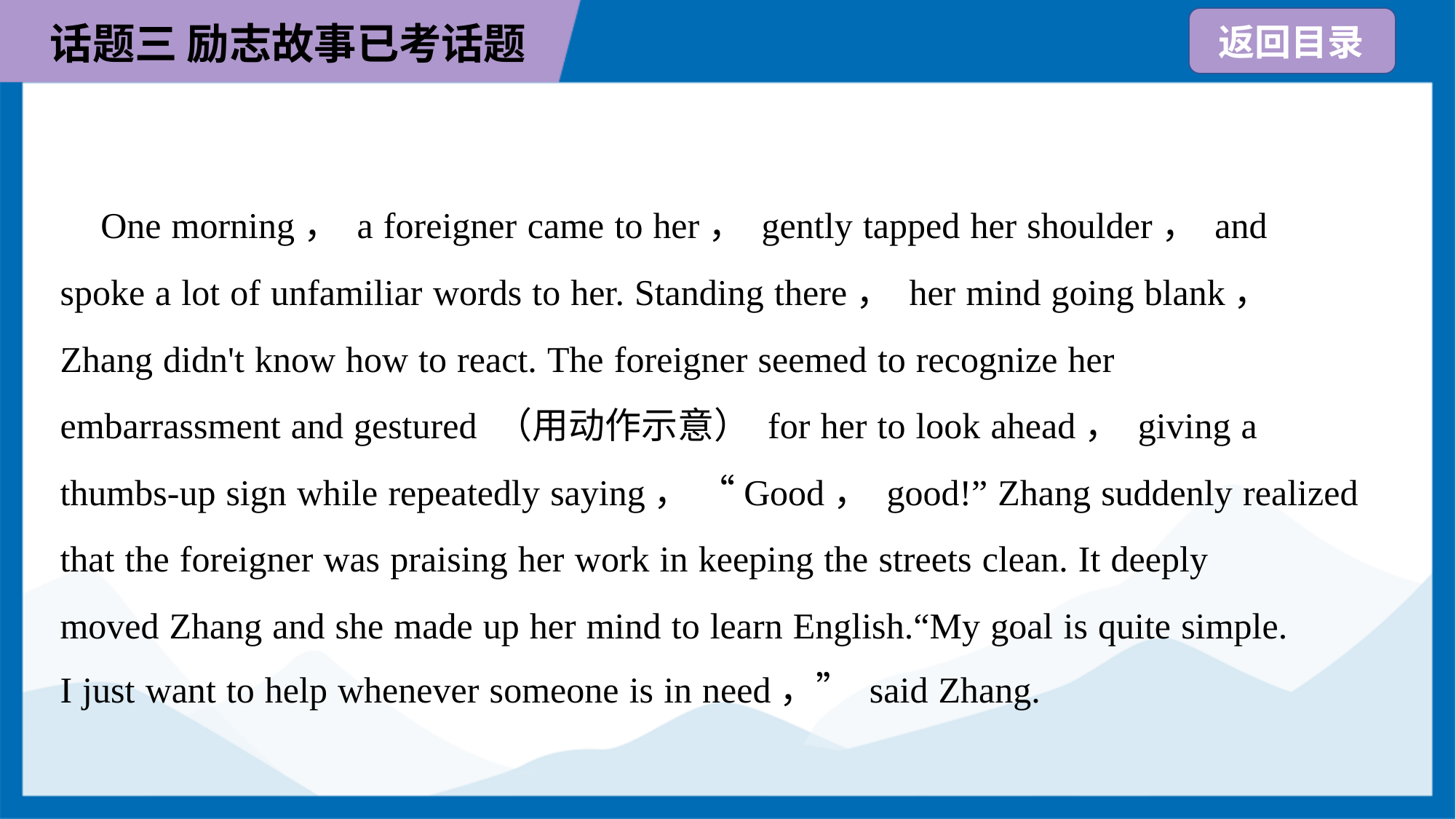

One morning， a foreigner came to her， gently tapped her shoulder， and
spoke a lot of unfamiliar words to her. Standing there， her mind going blank，
Zhang didn't know how to react. The foreigner seemed to recognize her
embarrassment and gestured （用动作示意） for her to look ahead， giving a
thumbs-up sign while repeatedly saying， “Good， good!” Zhang suddenly realized
that the foreigner was praising her work in keeping the streets clean. It deeply
moved Zhang and she made up her mind to learn English.“My goal is quite simple.
I just want to help whenever someone is in need，” said Zhang.